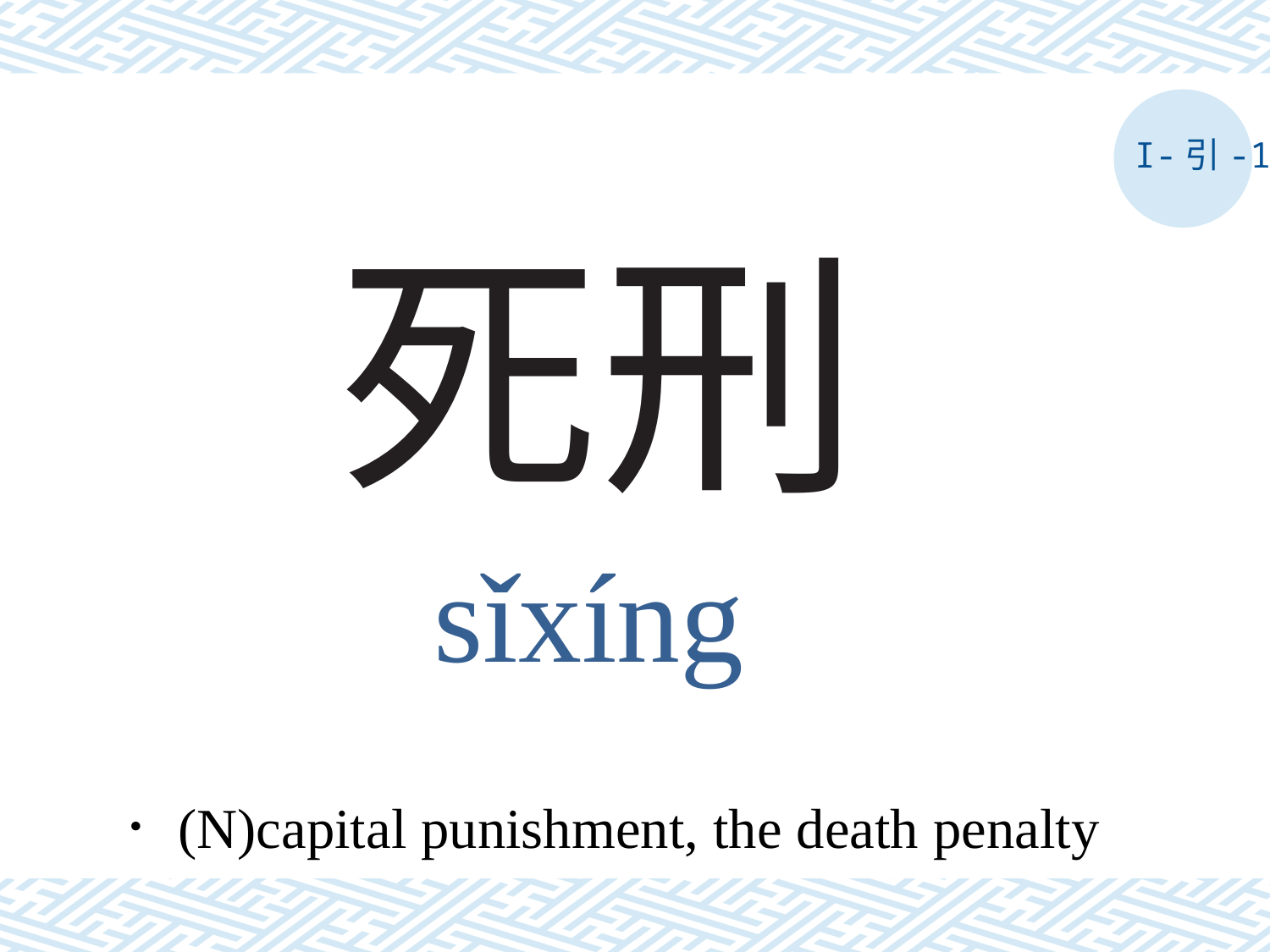

I-引-1

# 死刑
sǐxíng
．(N)capital punishment, the death penalty